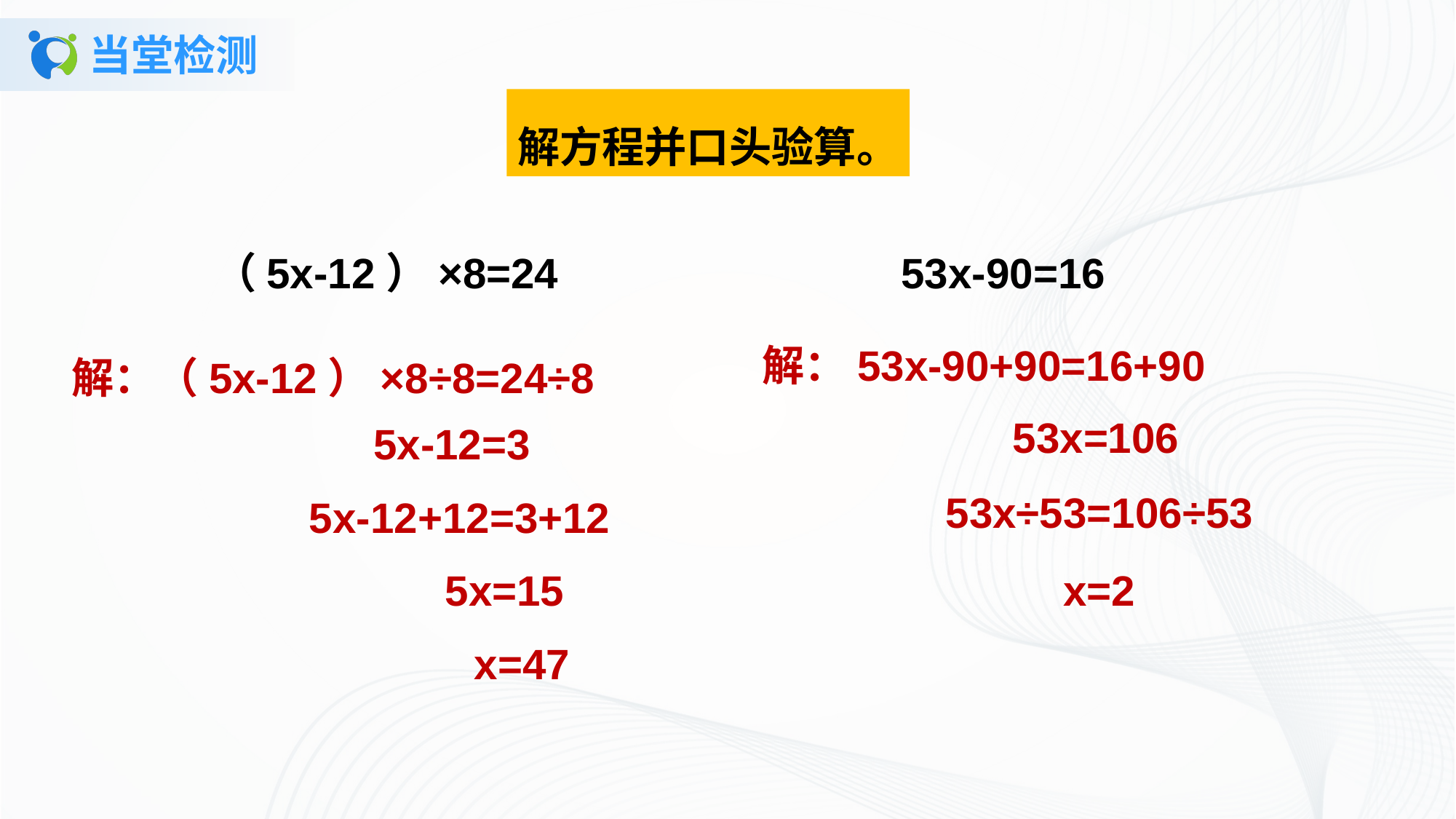

# 当堂检测
解方程并口头验算。
（5x-12）×8=24                             53x-90=16
解：53x-90+90=16+90
53x=106
53x÷53=106÷53
x=2
解：（5x-12）×8÷8=24÷8
5x-12=3
5x-12+12=3+12
5x=15
x=47